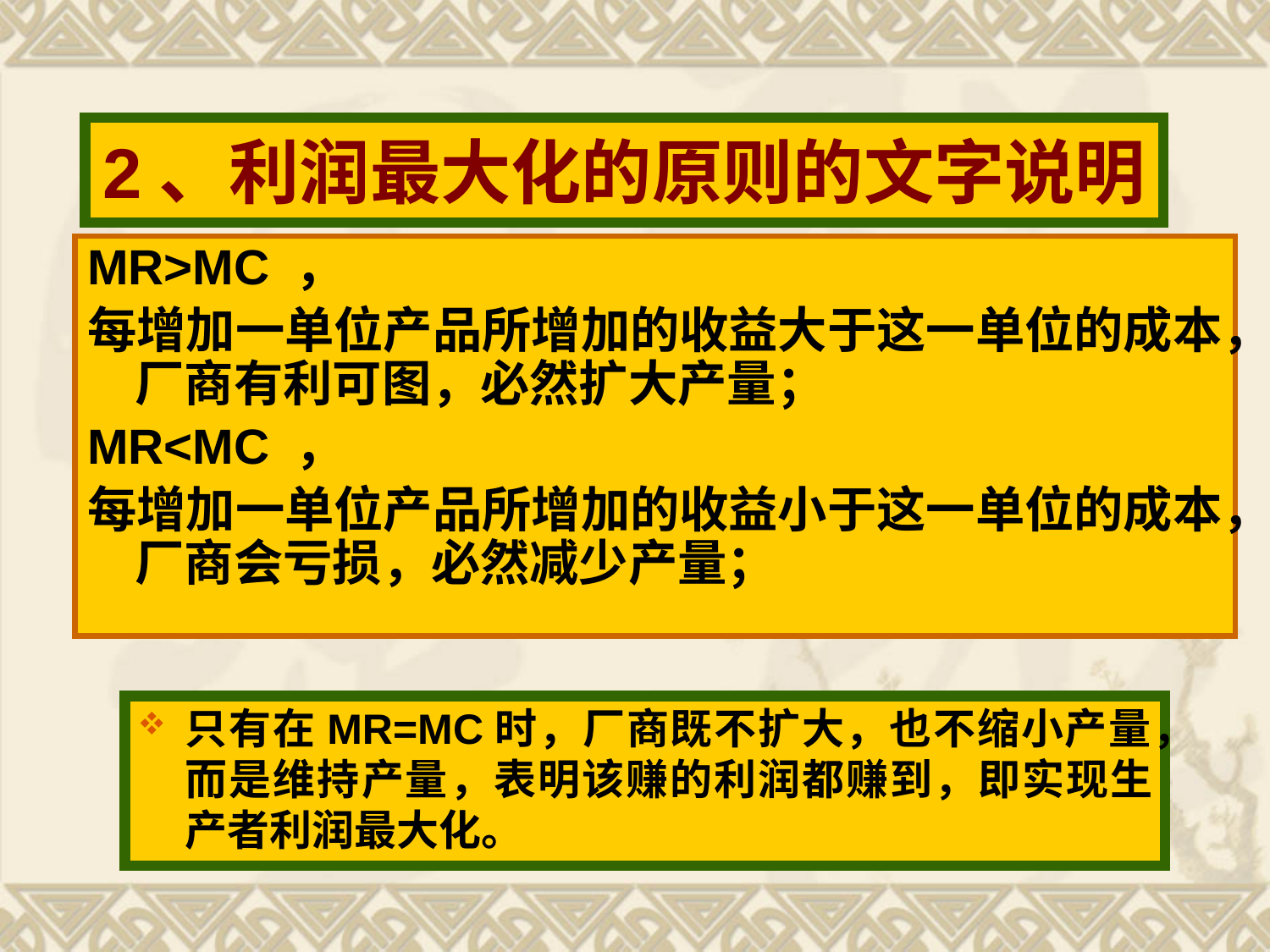

# 2、利润最大化的原则的文字说明
MR>MC ，
每增加一单位产品所增加的收益大于这一单位的成本，厂商有利可图，必然扩大产量；
MR<MC ，
每增加一单位产品所增加的收益小于这一单位的成本，厂商会亏损，必然减少产量；
只有在MR=MC时，厂商既不扩大，也不缩小产量，而是维持产量，表明该赚的利润都赚到，即实现生产者利润最大化。